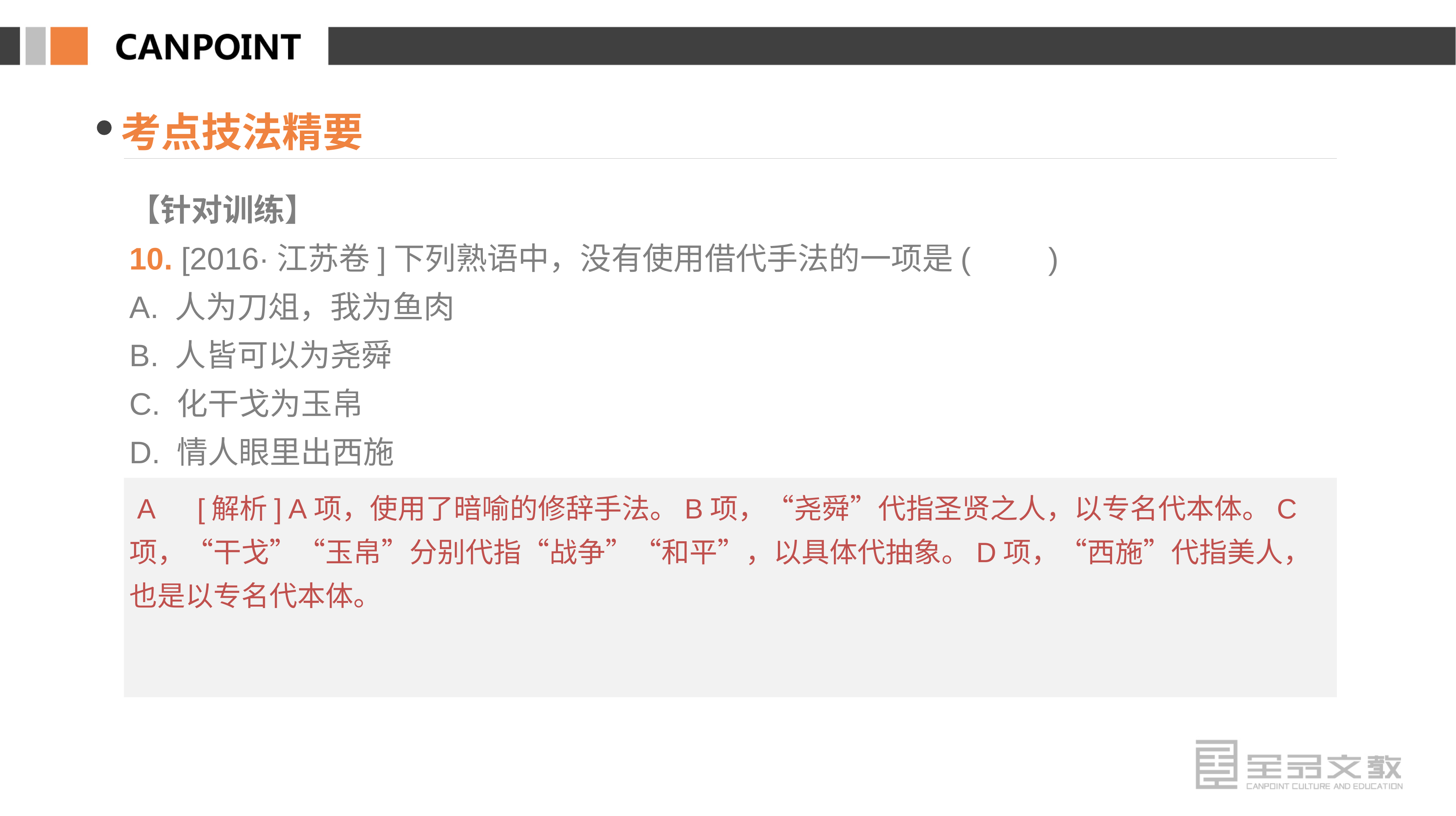

考点技法精要

【针对训练】
10. [2016·江苏卷]下列熟语中，没有使用借代手法的一项是(　　)
A. 人为刀俎，我为鱼肉
B. 人皆可以为尧舜
C. 化干戈为玉帛
D. 情人眼里出西施

 A　[解析] A项，使用了暗喻的修辞手法。B项，“尧舜”代指圣贤之人，以专名代本体。C项，“干戈”“玉帛”分别代指“战争”“和平”，以具体代抽象。D项，“西施”代指美人，也是以专名代本体。